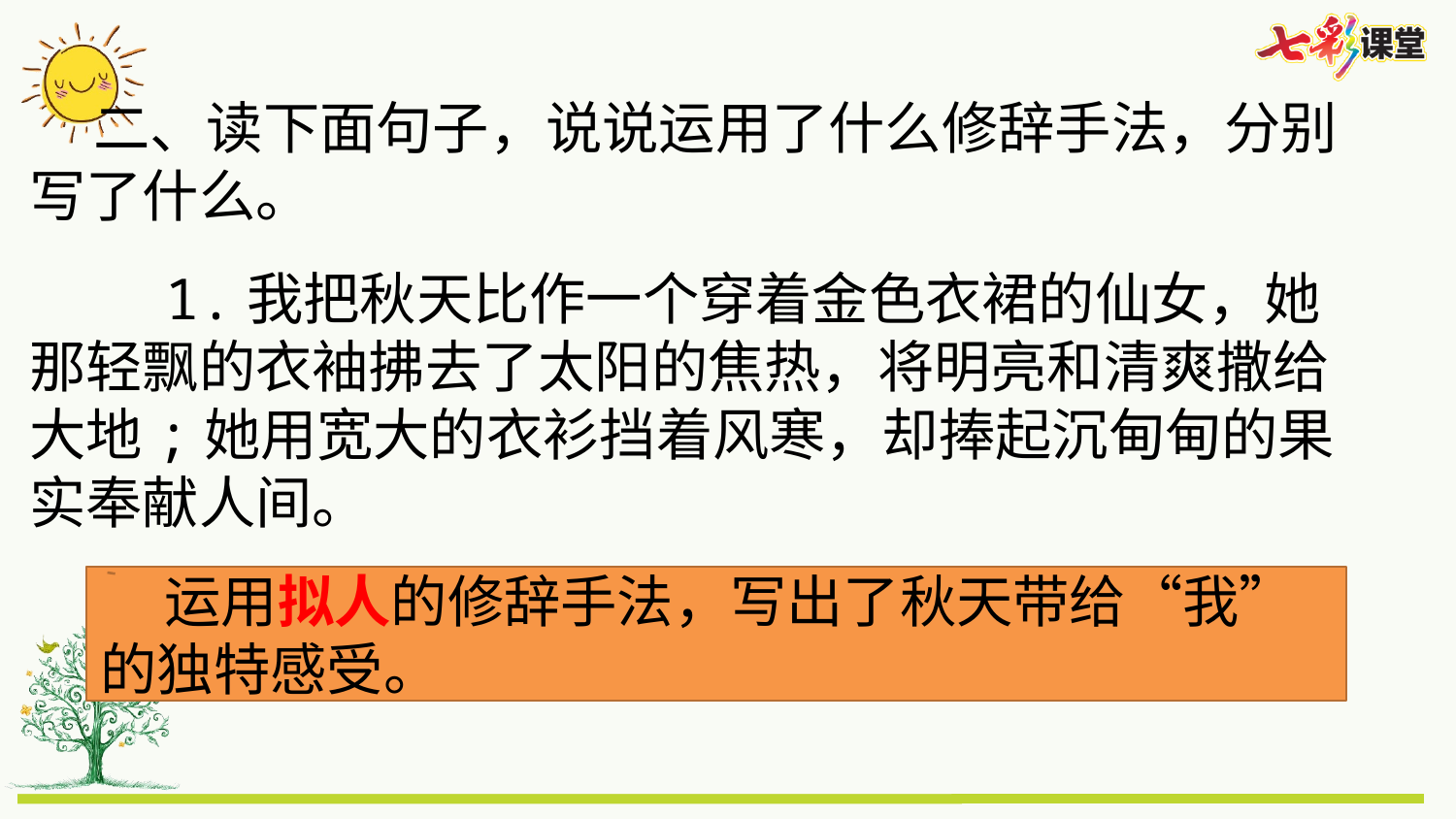

二、读下面句子，说说运用了什么修辞手法，分别写了什么。
    1.我把秋天比作一个穿着金色衣裙的仙女，她那轻飘的衣袖拂去了太阳的焦热，将明亮和清爽撒给大地;她用宽大的衣衫挡着风寒，却捧起沉甸甸的果实奉献人间。
    运用拟人的修辞手法，写出了秋天带给“我”的独特感受。